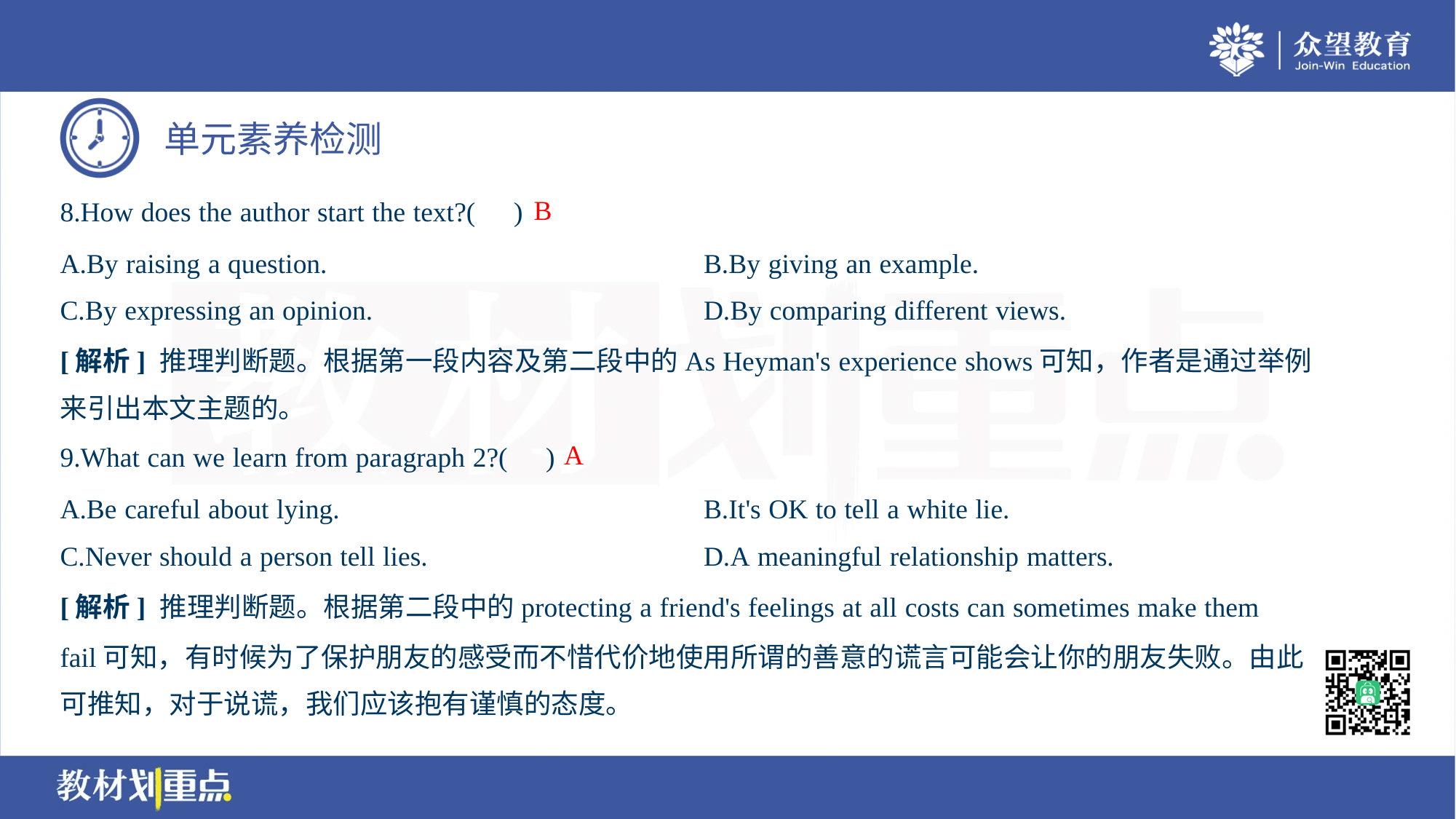

B
8.How does the author start the text?(     )
A.By raising a question.	B.By giving an example.
C.By expressing an opinion.	D.By comparing different views.
[解析] 推理判断题。根据第一段内容及第二段中的As Heyman's experience shows可知，作者是通过举例
来引出本文主题的。
A
9.What can we learn from paragraph 2?(     )
A.Be careful about lying.	B.It's OK to tell a white lie.
C.Never should a person tell lies.	D.A meaningful relationship matters.
[解析] 推理判断题。根据第二段中的protecting a friend's feelings at all costs can sometimes make them
fail可知，有时候为了保护朋友的感受而不惜代价地使用所谓的善意的谎言可能会让你的朋友失败。由此
可推知，对于说谎，我们应该抱有谨慎的态度。